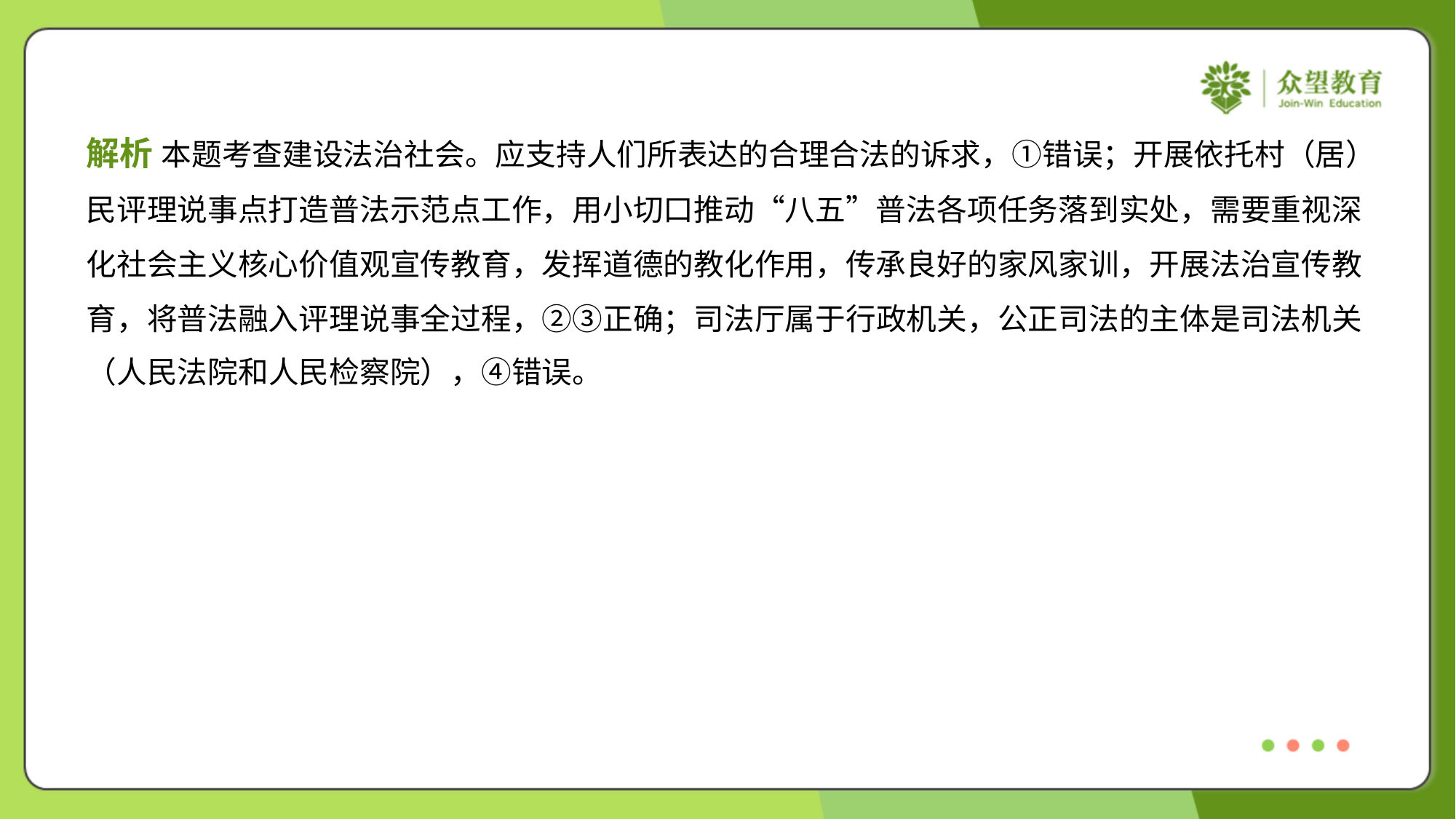

解析 本题考查建设法治社会。应支持人们所表达的合理合法的诉求，①错误；开展依托村（居）
民评理说事点打造普法示范点工作，用小切口推动“八五”普法各项任务落到实处，需要重视深
化社会主义核心价值观宣传教育，发挥道德的教化作用，传承良好的家风家训，开展法治宣传教
育，将普法融入评理说事全过程，②③正确；司法厅属于行政机关，公正司法的主体是司法机关
（人民法院和人民检察院），④错误。